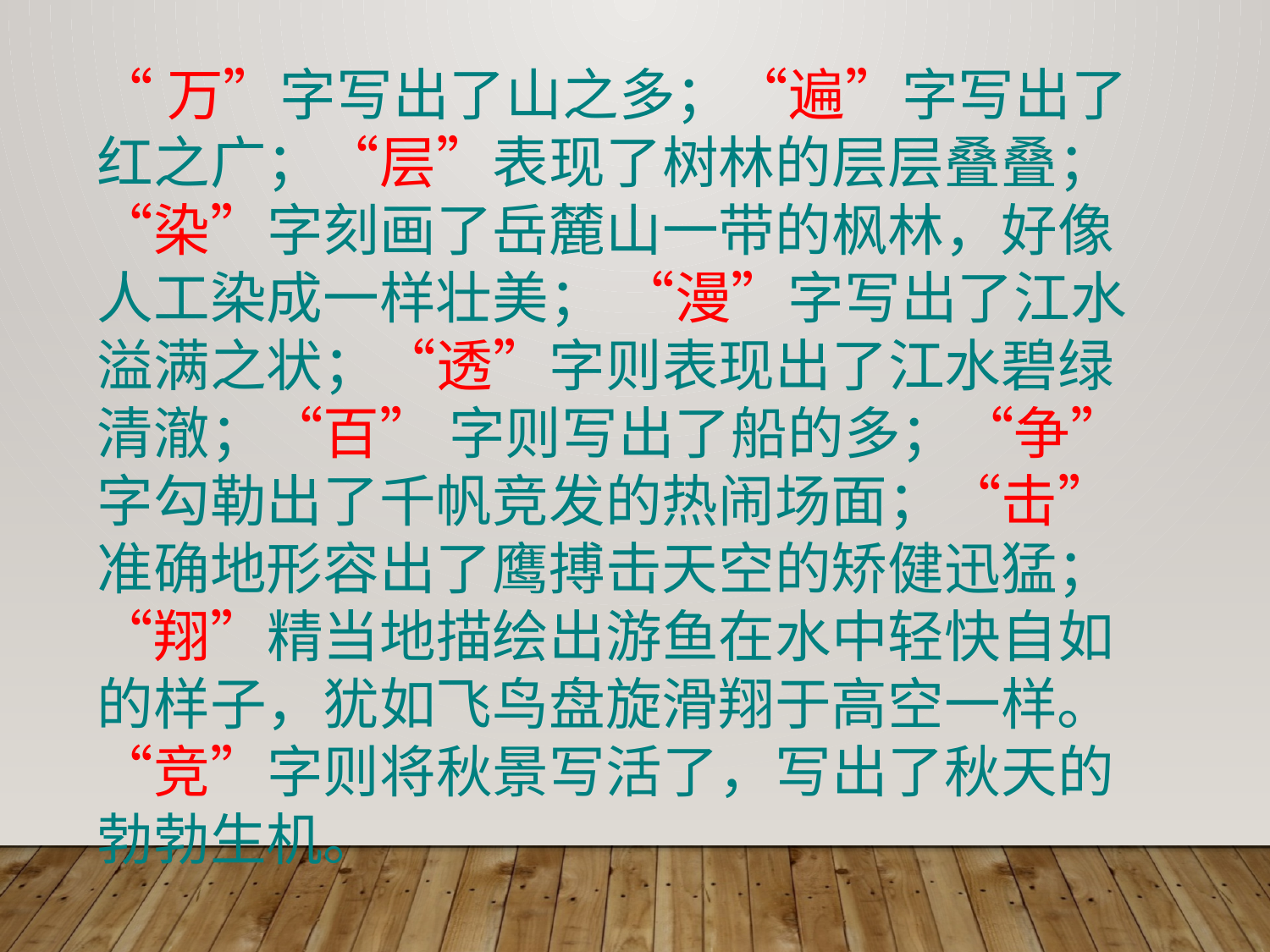

“万”字写出了山之多；“遍”字写出了红之广；“层”表现了树林的层层叠叠；“染”字刻画了岳麓山一带的枫林，好像人工染成一样壮美； “漫”字写出了江水溢满之状；“透”字则表现出了江水碧绿清澈；“百” 字则写出了船的多；“争”字勾勒出了千帆竞发的热闹场面；“击”准确地形容出了鹰搏击天空的矫健迅猛；“翔”精当地描绘出游鱼在水中轻快自如的样子，犹如飞鸟盘旋滑翔于高空一样。“竞”字则将秋景写活了，写出了秋天的勃勃生机。